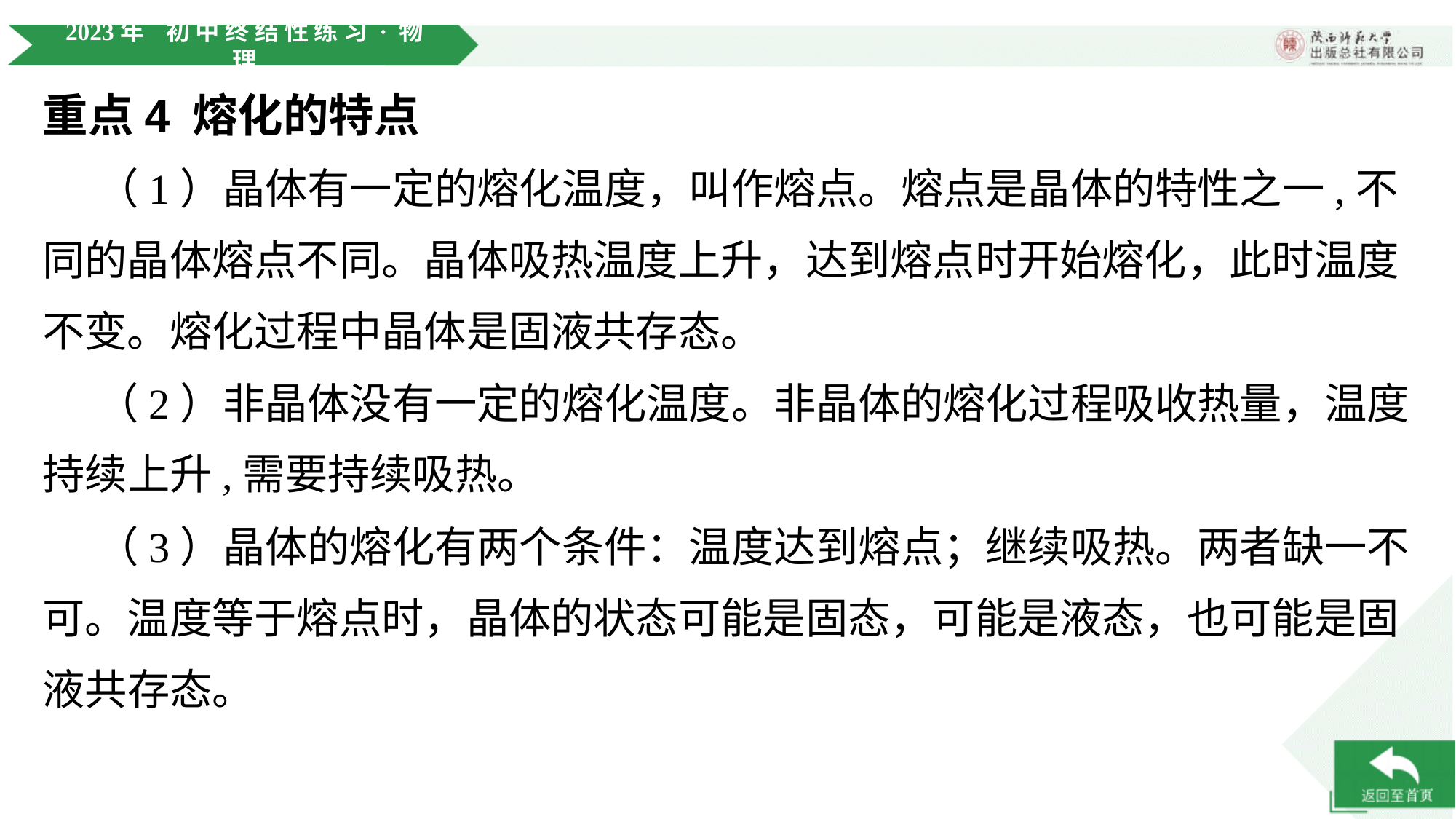

重点4 熔化的特点
    （1）晶体有一定的熔化温度，叫作熔点。熔点是晶体的特性之一,不同的晶体熔点不同。晶体吸热温度上升，达到熔点时开始熔化，此时温度不变。熔化过程中晶体是固液共存态。
    （2）非晶体没有一定的熔化温度。非晶体的熔化过程吸收热量，温度持续上升,需要持续吸热。
    （3）晶体的熔化有两个条件：温度达到熔点；继续吸热。两者缺一不可。温度等于熔点时，晶体的状态可能是固态，可能是液态，也可能是固液共存态。